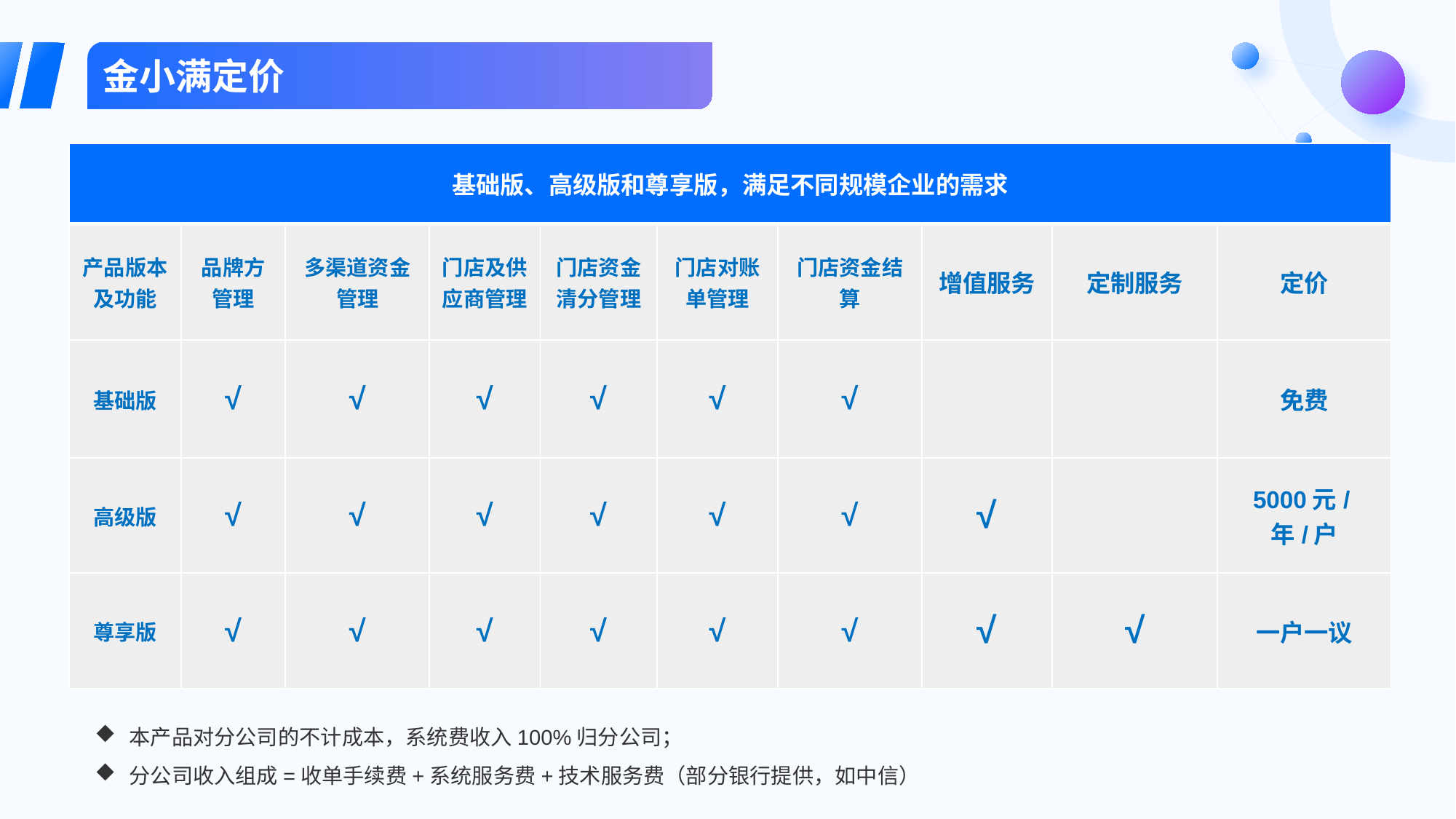

金小满定价

| 基础版、高级版和尊享版，满足不同规模企业的需求 |  |  |  |  |  |  |  |  |  |
| --- | --- | --- | --- | --- | --- | --- | --- | --- | --- |
| 产品版本及功能 | 品牌方管理 | 多渠道资金管理 | 门店及供应商管理 | 门店资金清分管理 | 门店对账单管理 | 门店资金结算 | 增值服务 | 定制服务 | 定价 |
| 基础版 | √ | √ | √ | √ | √ | √ |  |  | 免费 |
| 高级版 | √ | √ | √ | √ | √ | √ | √ |  | 5000元/年/户 |
| 尊享版 | √ | √ | √ | √ | √ | √ | √ | √ | 一户一议 |
本产品对分公司的不计成本，系统费收入100%归分公司；
分公司收入组成=收单手续费+系统服务费+技术服务费（部分银行提供，如中信）